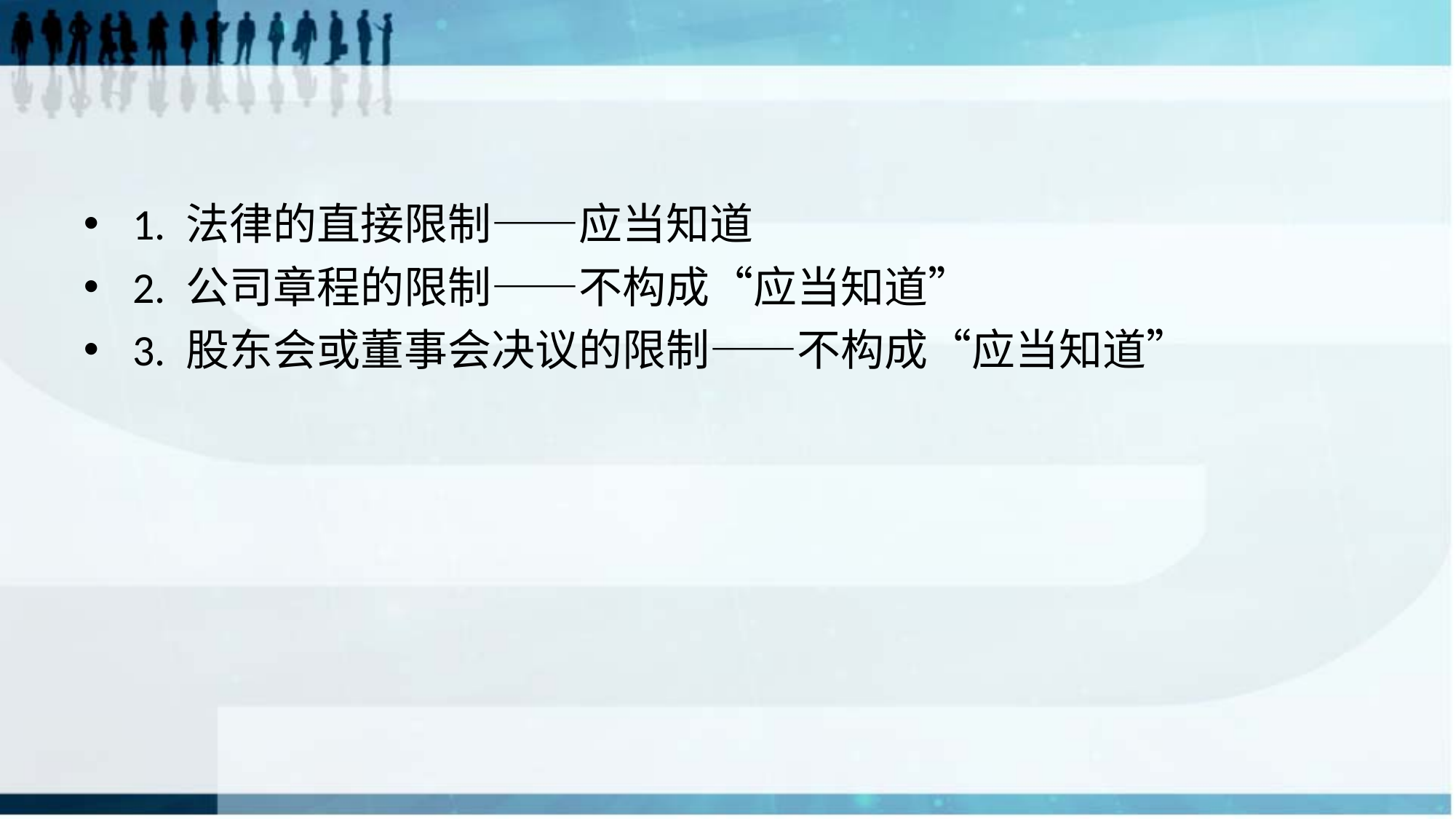

#
1. 法律的直接限制——应当知道
2. 公司章程的限制——不构成“应当知道”
3. 股东会或董事会决议的限制——不构成“应当知道”